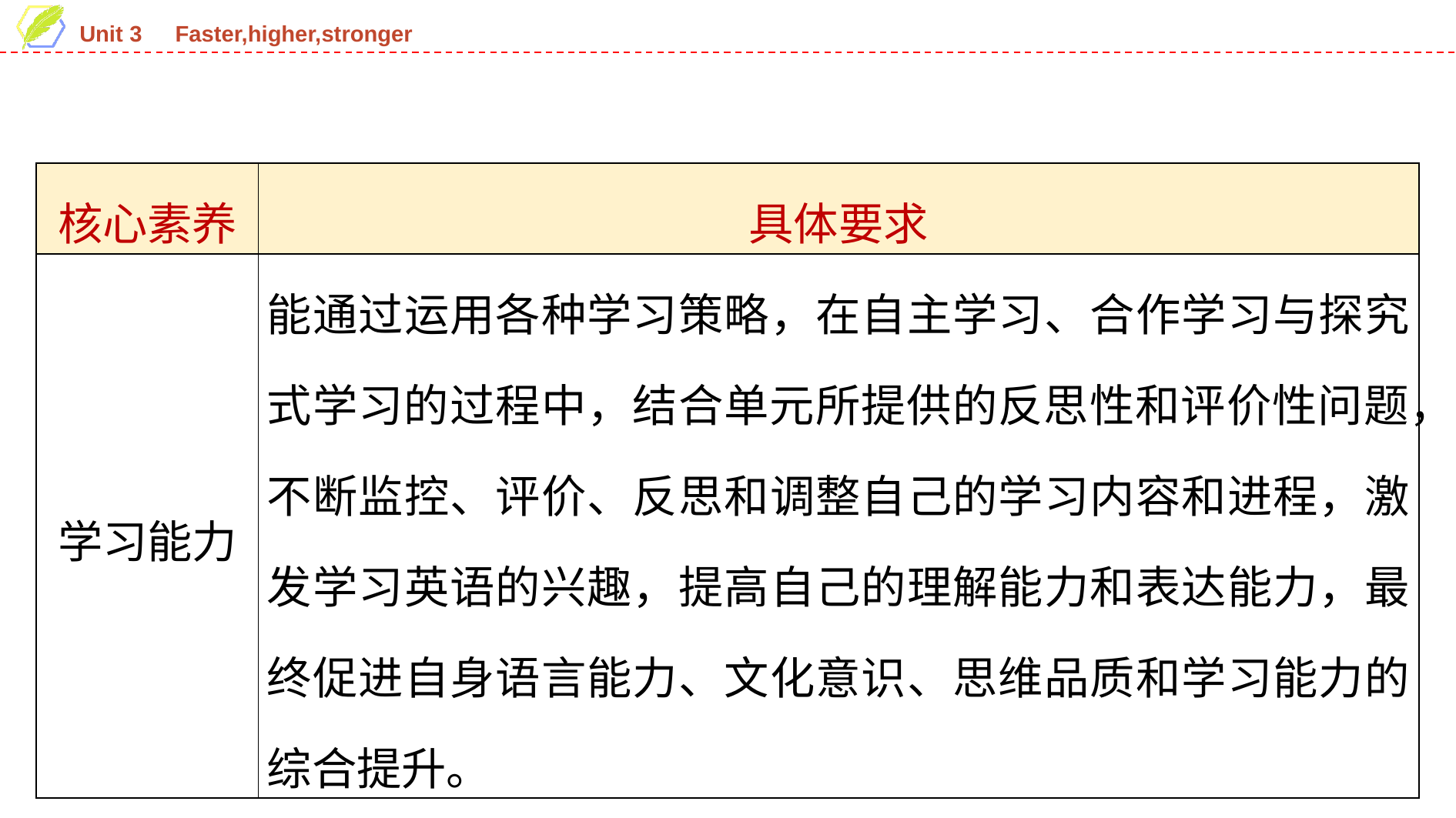

| 核心素养 | 具体要求 |
| --- | --- |
| 学习能力 | 能通过运用各种学习策略，在自主学习、合作学习与探究式学习的过程中，结合单元所提供的反思性和评价性问题，不断监控、评价、反思和调整自己的学习内容和进程，激发学习英语的兴趣，提高自己的理解能力和表达能力，最终促进自身语言能力、文化意识、思维品质和学习能力的综合提升。 |